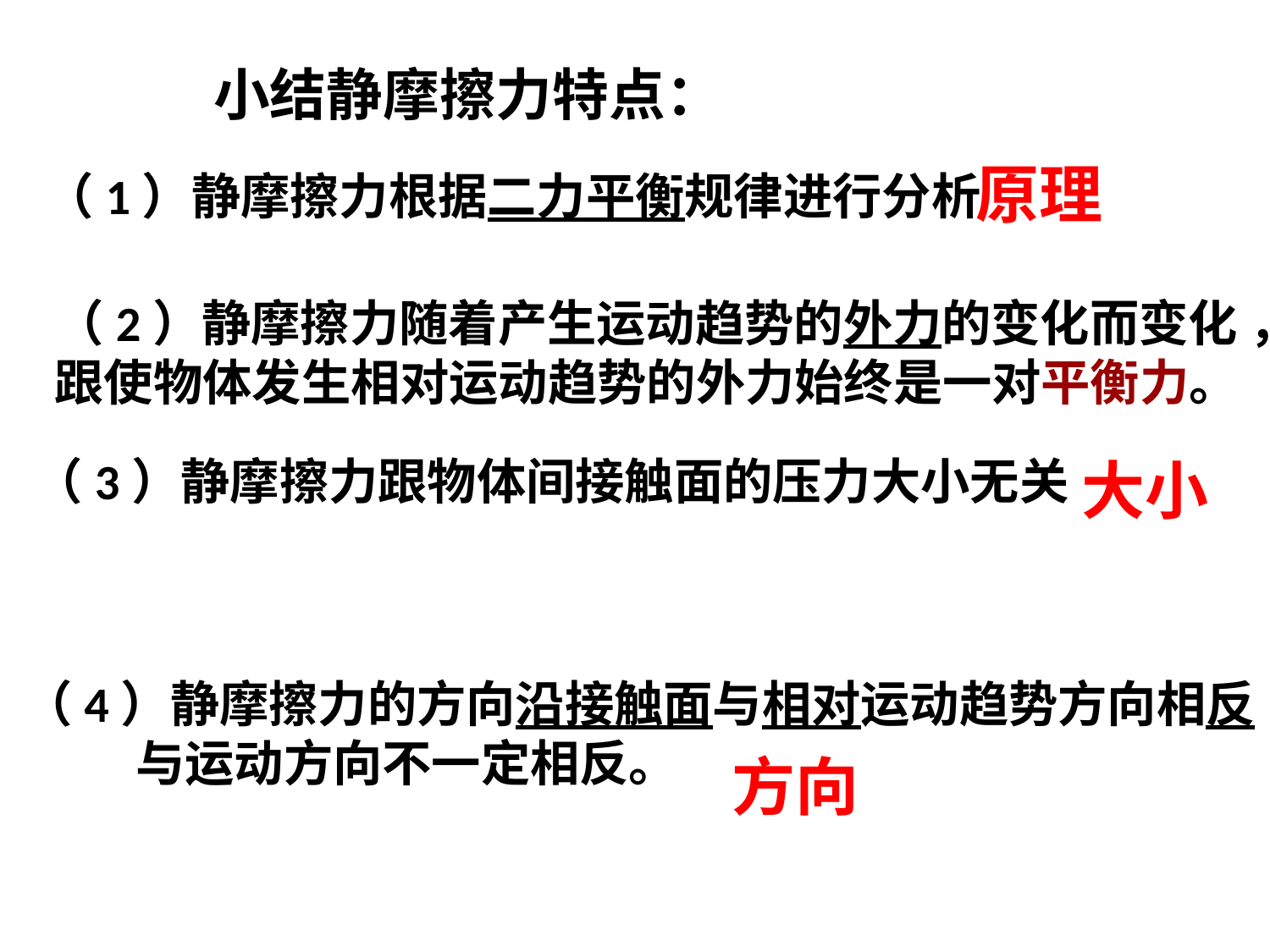

小结静摩擦力特点：
原理
（1）静摩擦力根据二力平衡规律进行分析
（2）静摩擦力随着产生运动趋势的外力的变化而变化 ，跟使物体发生相对运动趋势的外力始终是一对平衡力。

（3）静摩擦力跟物体间接触面的压力大小无关
大小
（4）静摩擦力的方向沿接触面与相对运动趋势方向相反
         与运动方向不一定相反。
方向